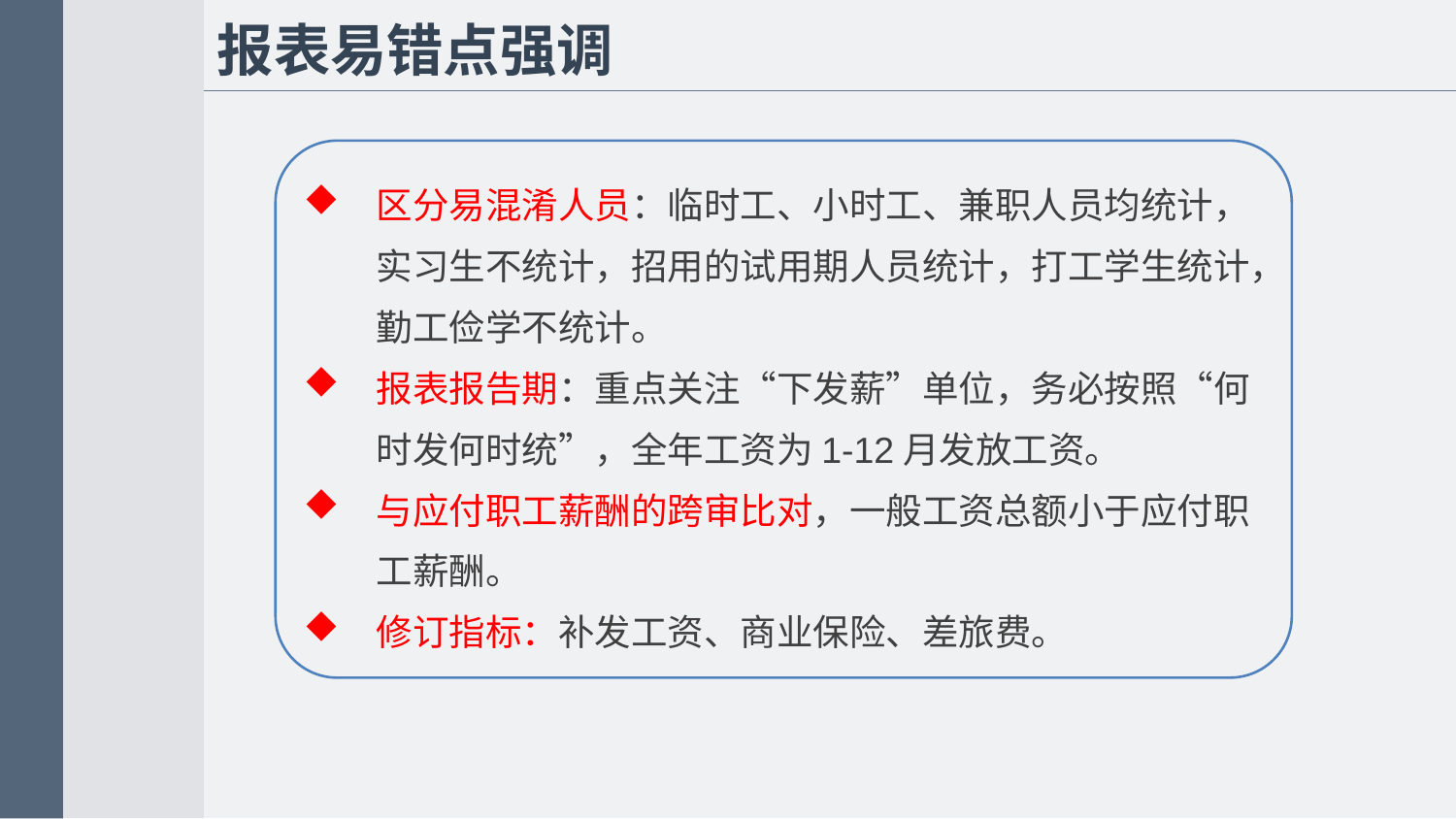

报表易错点强调
区分易混淆人员：临时工、小时工、兼职人员均统计，实习生不统计，招用的试用期人员统计，打工学生统计，勤工俭学不统计。
报表报告期：重点关注“下发薪”单位，务必按照“何时发何时统”，全年工资为1-12月发放工资。
与应付职工薪酬的跨审比对，一般工资总额小于应付职工薪酬。
修订指标：补发工资、商业保险、差旅费。